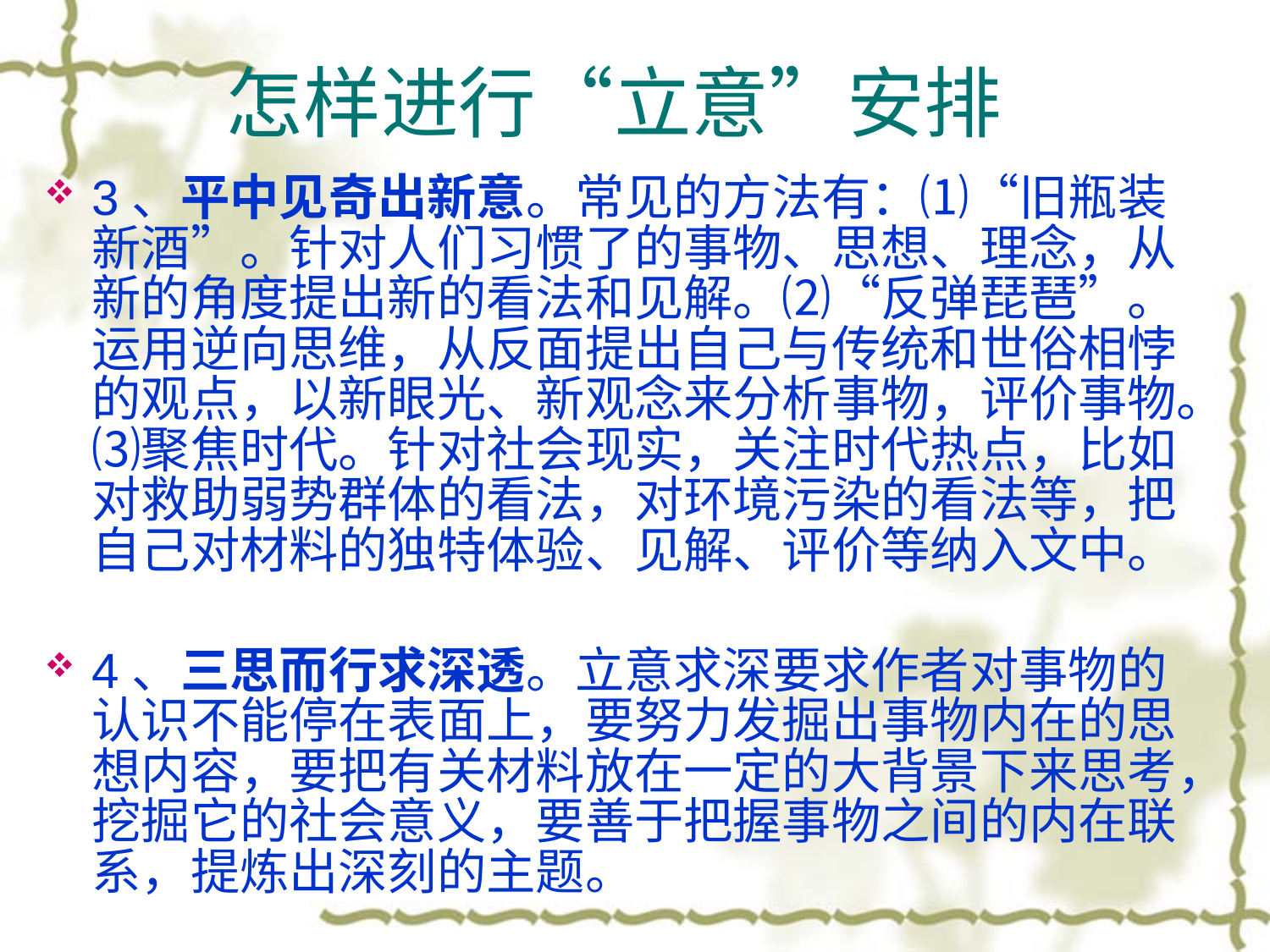

# 怎样进行“立意”安排
3、平中见奇出新意。常见的方法有：⑴“旧瓶装新酒”。针对人们习惯了的事物、思想、理念，从新的角度提出新的看法和见解。⑵“反弹琵琶”。运用逆向思维，从反面提出自己与传统和世俗相悖的观点，以新眼光、新观念来分析事物，评价事物。⑶聚焦时代。针对社会现实，关注时代热点，比如对救助弱势群体的看法，对环境污染的看法等，把自己对材料的独特体验、见解、评价等纳入文中。

4、三思而行求深透。立意求深要求作者对事物的认识不能停在表面上，要努力发掘出事物内在的思想内容，要把有关材料放在一定的大背景下来思考，挖掘它的社会意义，要善于把握事物之间的内在联系，提炼出深刻的主题。